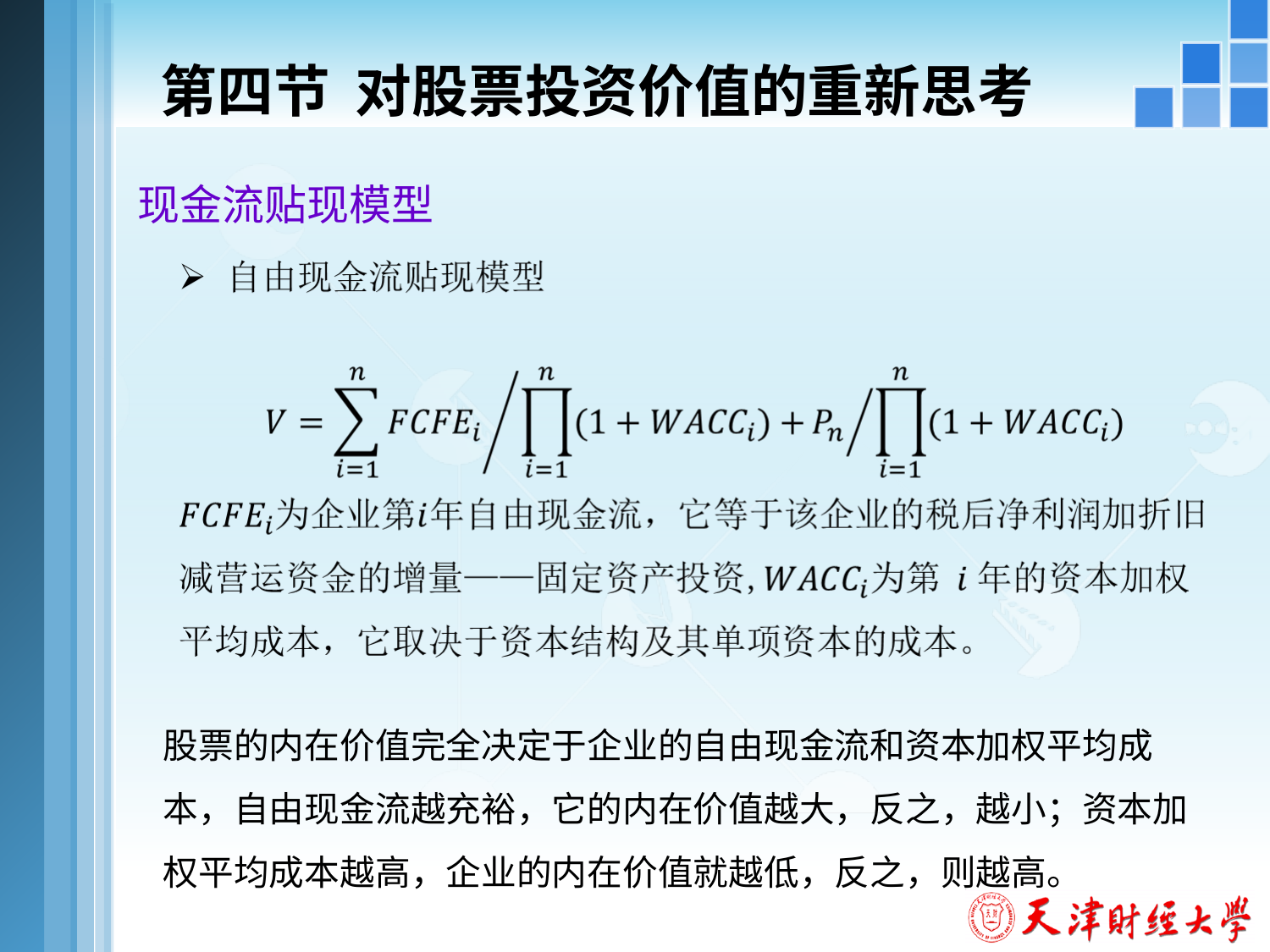

第四节  对股票投资价值的重新思考
现金流贴现模型

股票的内在价值完全决定于企业的自由现金流和资本加权平均成本，自由现金流越充裕，它的内在价值越大，反之，越小；资本加权平均成本越高，企业的内在价值就越低，反之，则越高。